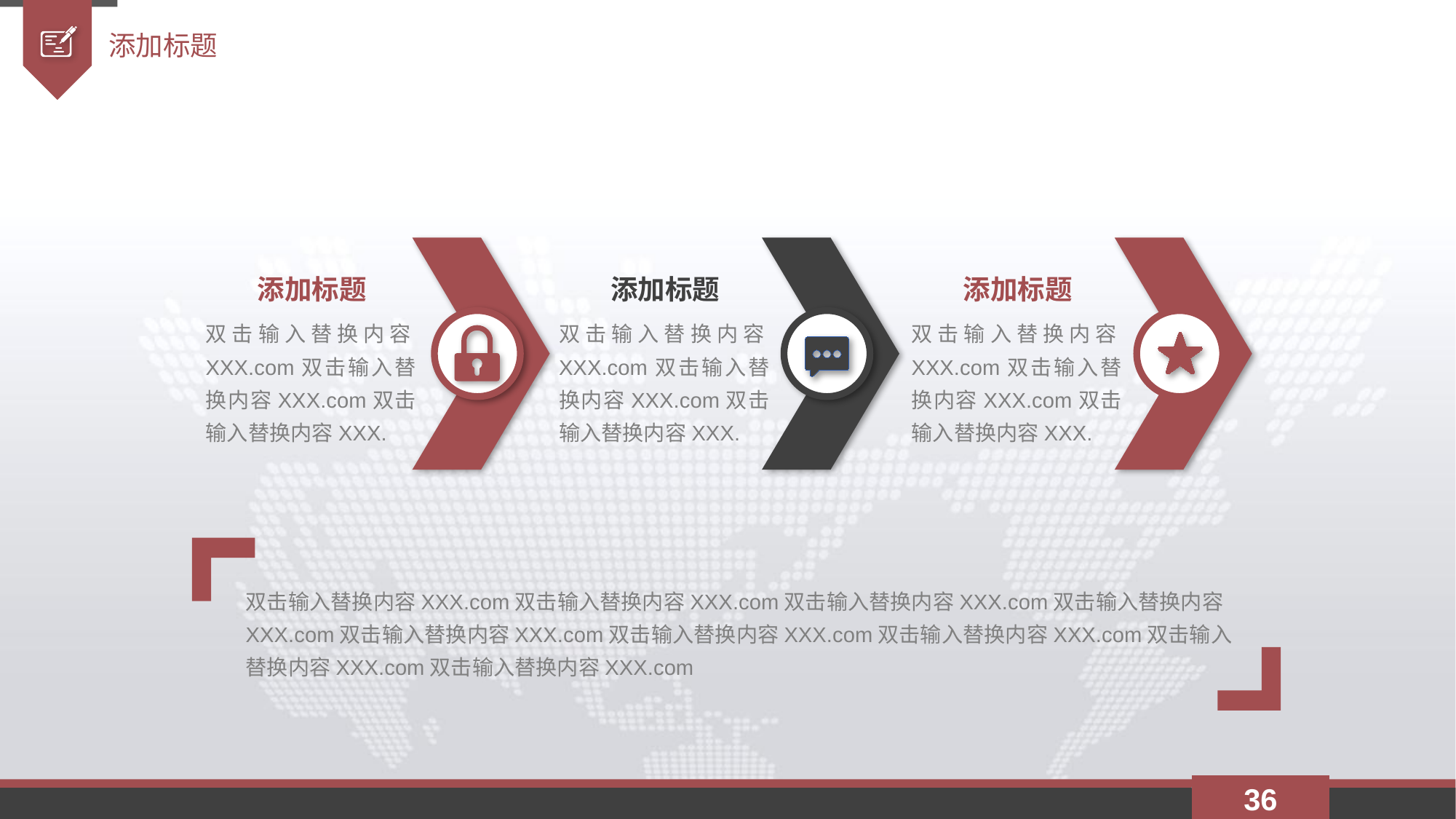

添加标题

添加标题
添加标题
添加标题
双击输入替换内容XXX.com双击输入替换内容XXX.com双击输入替换内容XXX.
双击输入替换内容XXX.com双击输入替换内容XXX.com双击输入替换内容XXX.

双击输入替换内容XXX.com双击输入替换内容XXX.com双击输入替换内容XXX.

双击输入替换内容XXX.com双击输入替换内容XXX.com双击输入替换内容XXX.com双击输入替换内容XXX.com双击输入替换内容XXX.com双击输入替换内容XXX.com双击输入替换内容XXX.com双击输入替换内容XXX.com双击输入替换内容XXX.com

36

延时符